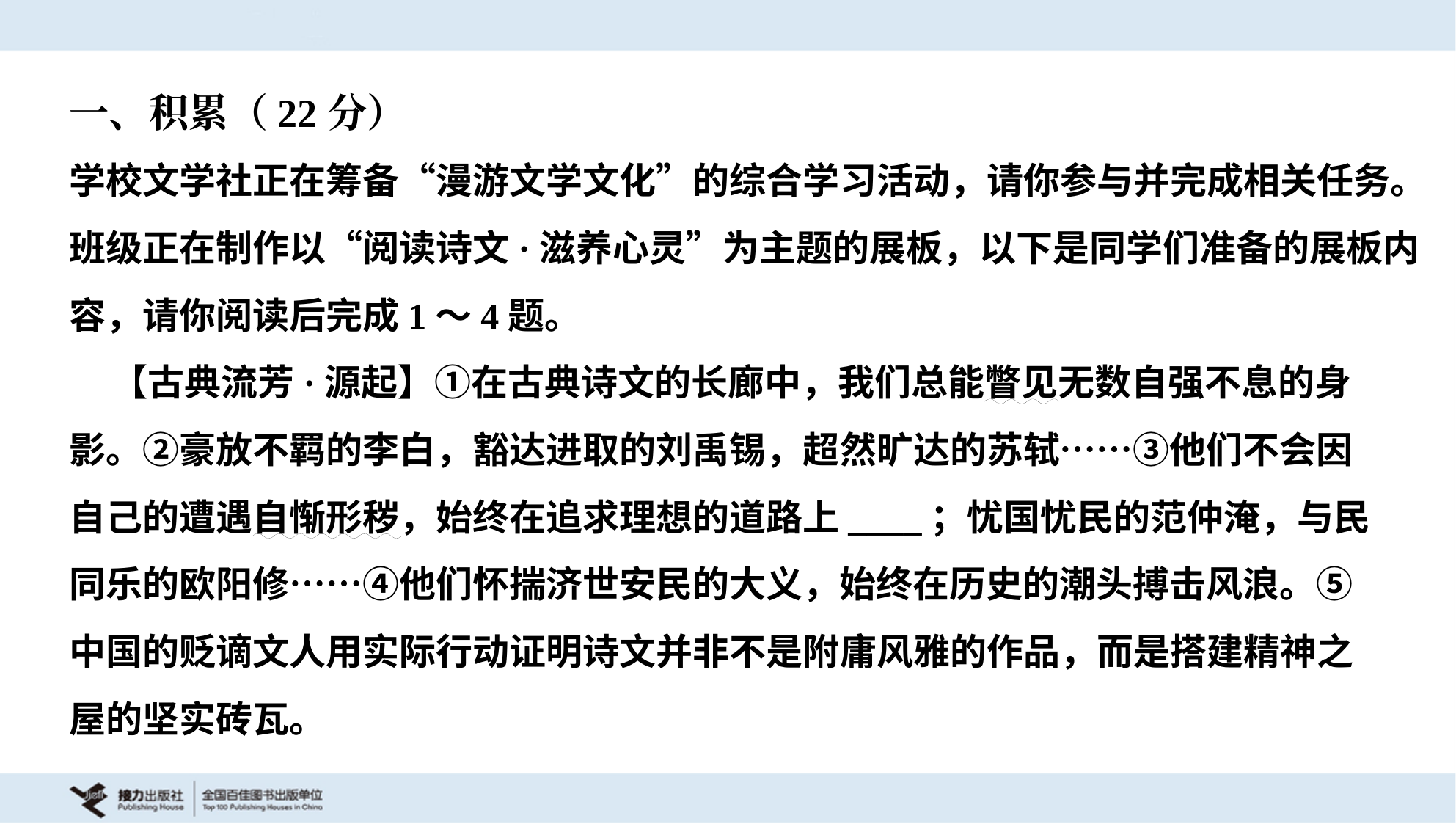

一、积累（22分）
学校文学社正在筹备“漫游文学文化”的综合学习活动，请你参与并完成相关任务。
班级正在制作以“阅读诗文·滋养心灵”为主题的展板，以下是同学们准备的展板内
容，请你阅读后完成1～4题。
    【古典流芳·源起】①在古典诗文的长廊中，我们总能瞥见无数自强不息的身
影。②豪放不羁的李白，豁达进取的刘禹锡，超然旷达的苏轼……③他们不会因
自己的遭遇自惭形秽，始终在追求理想的道路上____；忧国忧民的范仲淹，与民
同乐的欧阳修……④他们怀揣济世安民的大义，始终在历史的潮头搏击风浪。⑤
中国的贬谪文人用实际行动证明诗文并非不是附庸风雅的作品，而是搭建精神之
屋的坚实砖瓦。